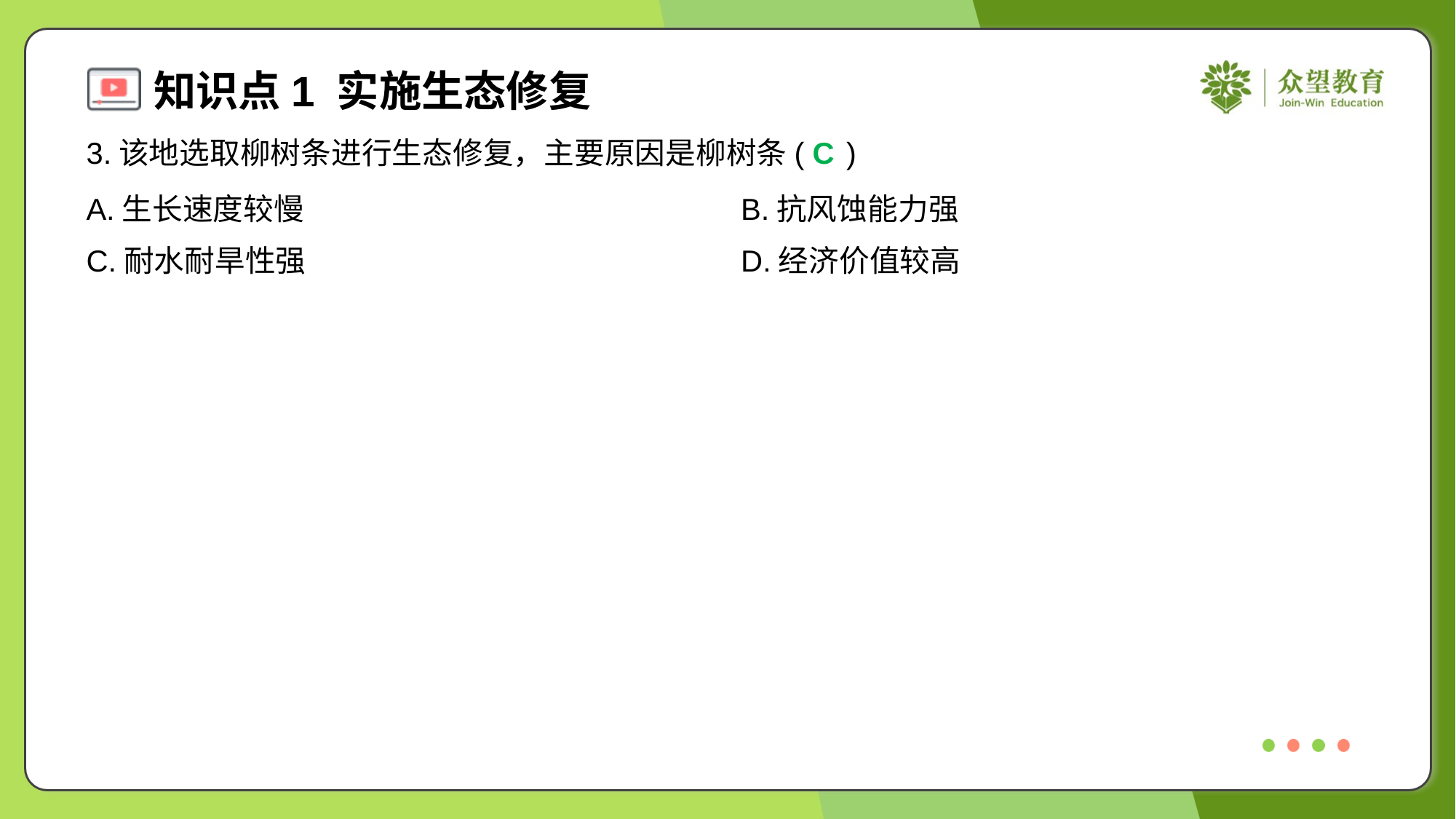

3.该地选取柳树条进行生态修复，主要原因是柳树条(     )
C
A.生长速度较慢	B.抗风蚀能力强
C.耐水耐旱性强	D.经济价值较高